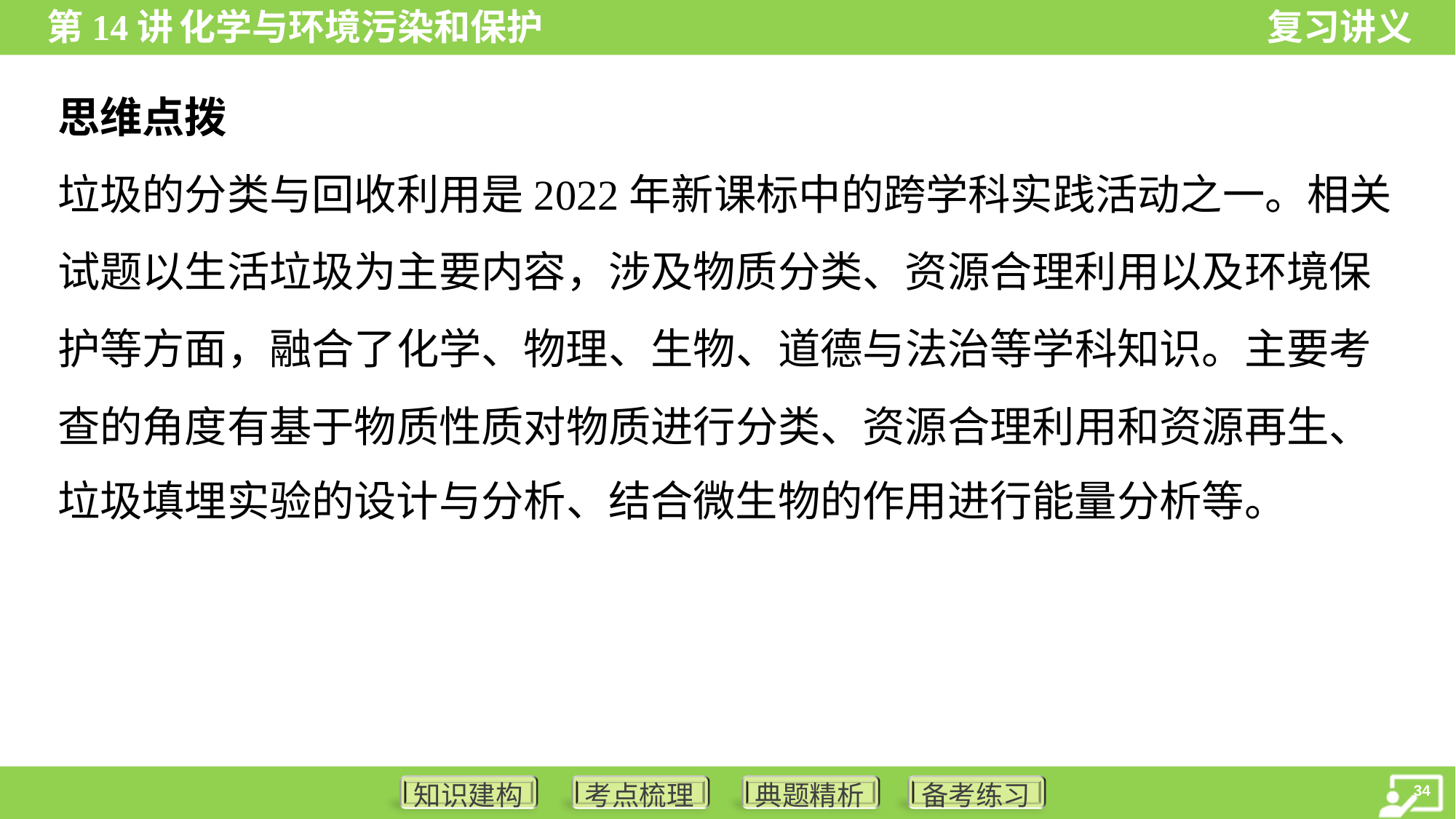

思维点拨
垃圾的分类与回收利用是2022年新课标中的跨学科实践活动之一。相关
试题以生活垃圾为主要内容，涉及物质分类、资源合理利用以及环境保
护等方面，融合了化学、物理、生物、道德与法治等学科知识。主要考
查的角度有基于物质性质对物质进行分类、资源合理利用和资源再生、
垃圾填埋实验的设计与分析、结合微生物的作用进行能量分析等。